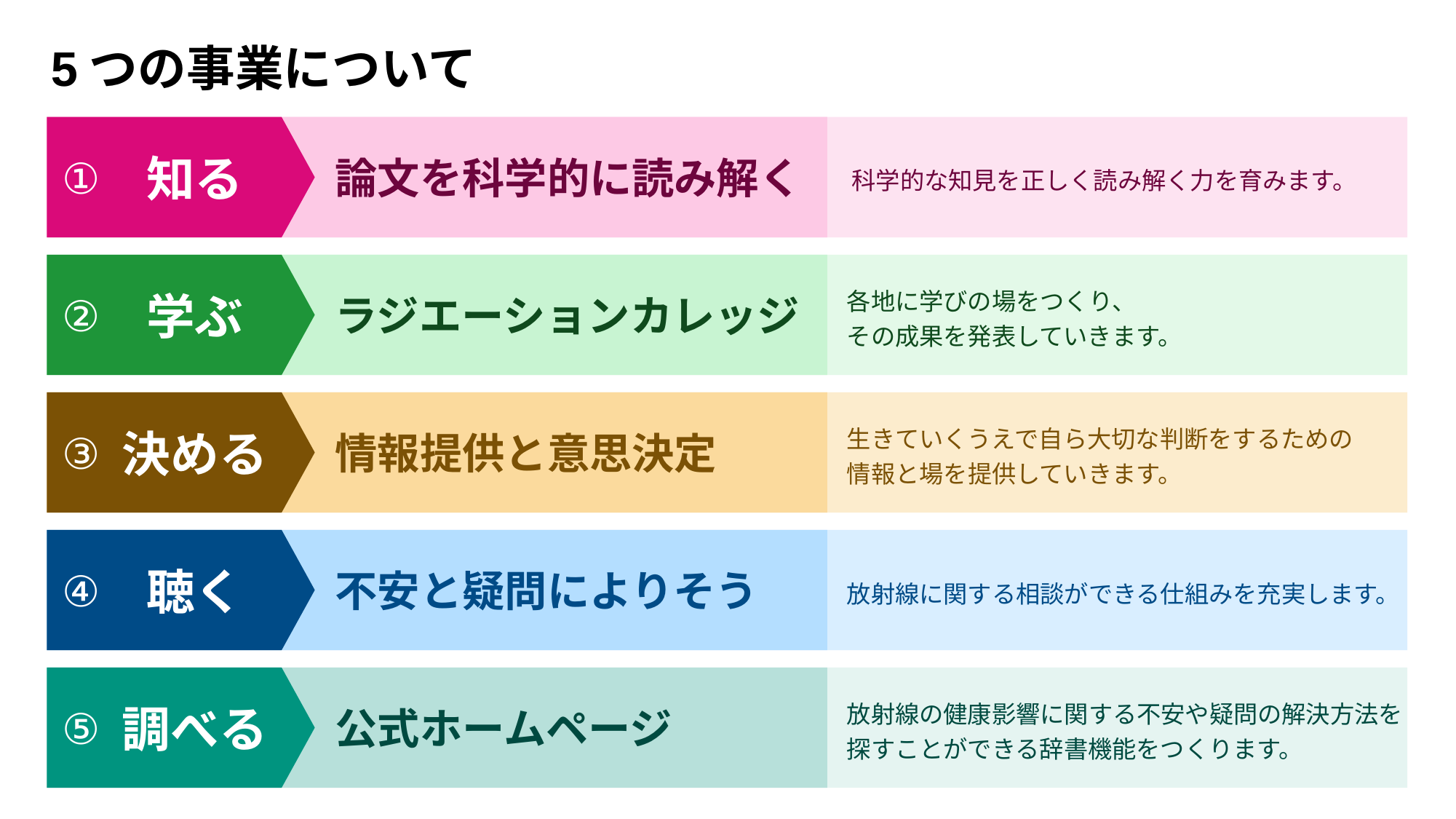

# 5つの事業について

知る
①
論文を科学的に読み解く
科学的な知見を正しく読み解く力を育みます。

各地に学びの場をつくり、
その成果を発表していきます。
学ぶ
②
ラジエーションカレッジ

生きていくうえで自ら大切な判断をするための情報と場を提供していきます。
決める
③
情報提供と意思決定

聴く
④
不安と疑問によりそう
放射線に関する相談ができる仕組みを充実します。

放射線の健康影響に関する不安や疑問の解決方法を探すことができる辞書機能をつくります。
調べる
⑤
公式ホームページ